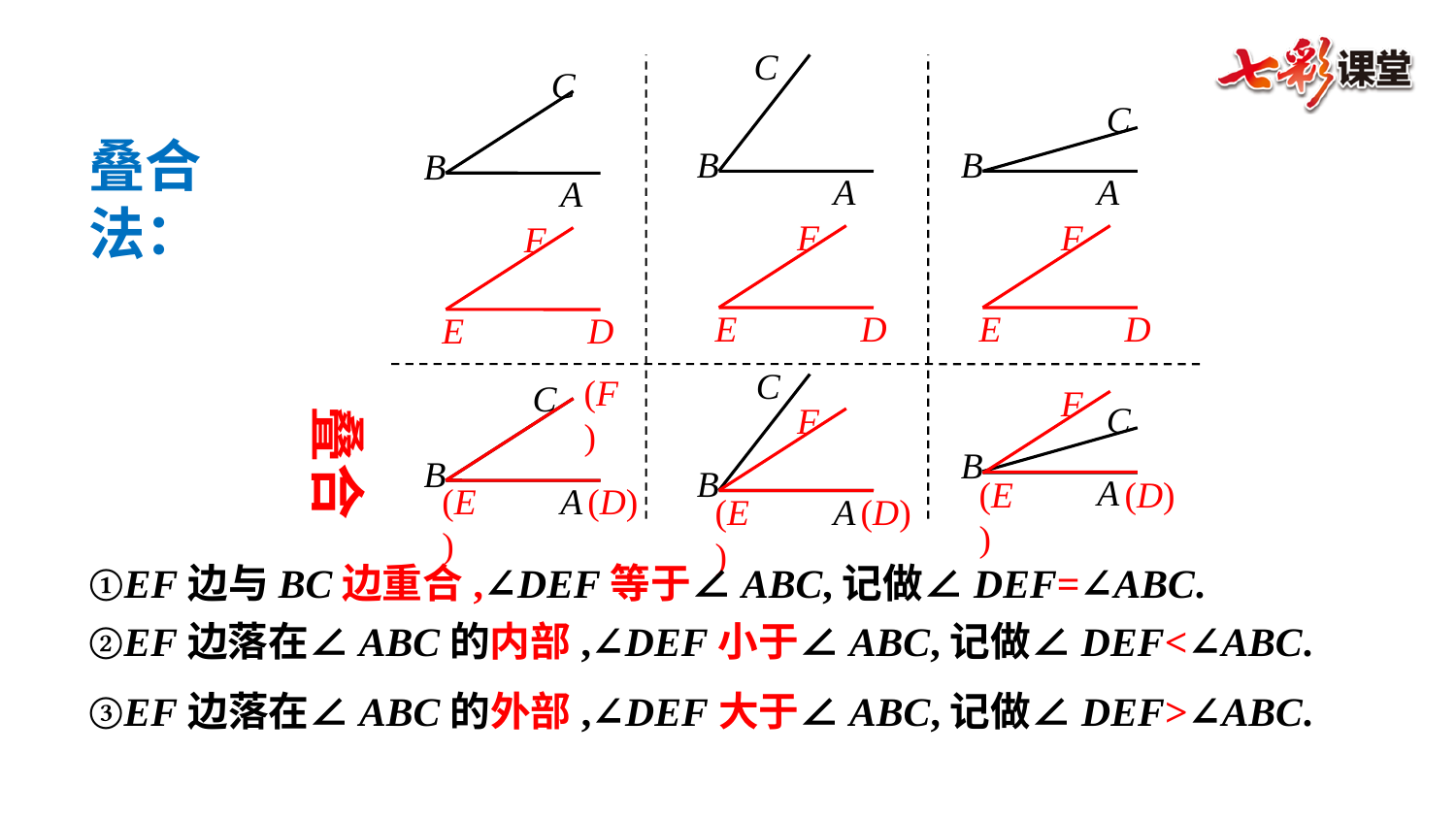

C
C

C

B
B
B
A
A
A

F
F
F

E
D
E
D
E
D

叠合法：
C

F

B
(E)
A
(D)

(F)
C

B
(E)
A

(D)
F
C

B
A
(E)
(D)

叠合
①EF边与BC边重合,∠DEF等于∠ABC,记做∠DEF=∠ABC.
②EF边落在∠ABC的内部,∠DEF小于∠ABC,记做∠DEF<∠ABC.
③EF边落在∠ABC的外部,∠DEF大于∠ABC,记做∠DEF>∠ABC.